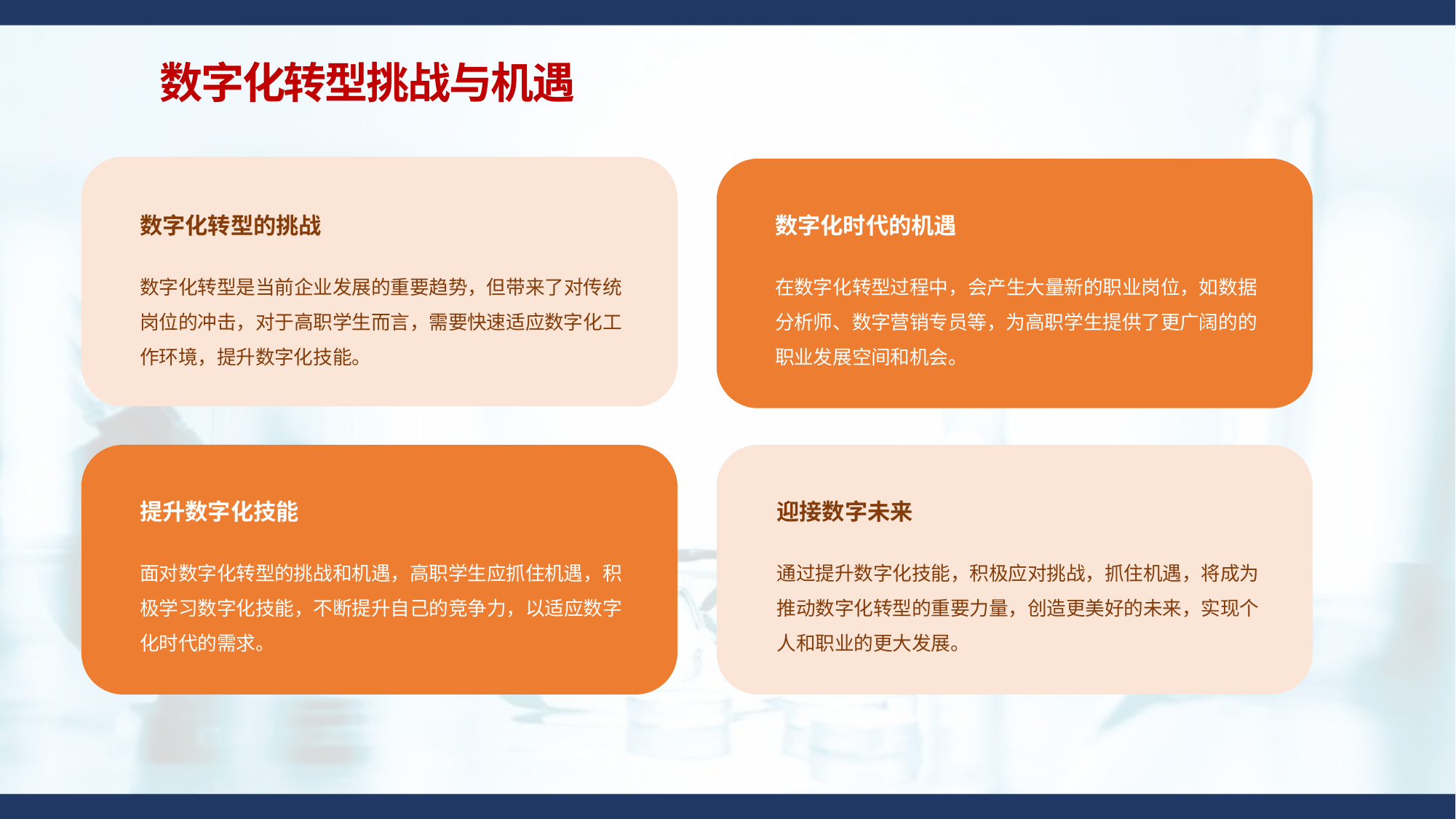

数字化转型挑战与机遇

数字化转型的挑战
数字化时代的机遇
数字化转型是当前企业发展的重要趋势，但带来了对传统岗位的冲击，对于高职学生而言，需要快速适应数字化工作环境，提升数字化技能。
在数字化转型过程中，会产生大量新的职业岗位，如数据分析师、数字营销专员等，为高职学生提供了更广阔的的职业发展空间和机会。

提升数字化技能
迎接数字未来
面对数字化转型的挑战和机遇，高职学生应抓住机遇，积极学习数字化技能，不断提升自己的竞争力，以适应数字化时代的需求。
通过提升数字化技能，积极应对挑战，抓住机遇，将成为推动数字化转型的重要力量，创造更美好的未来，实现个人和职业的更大发展。